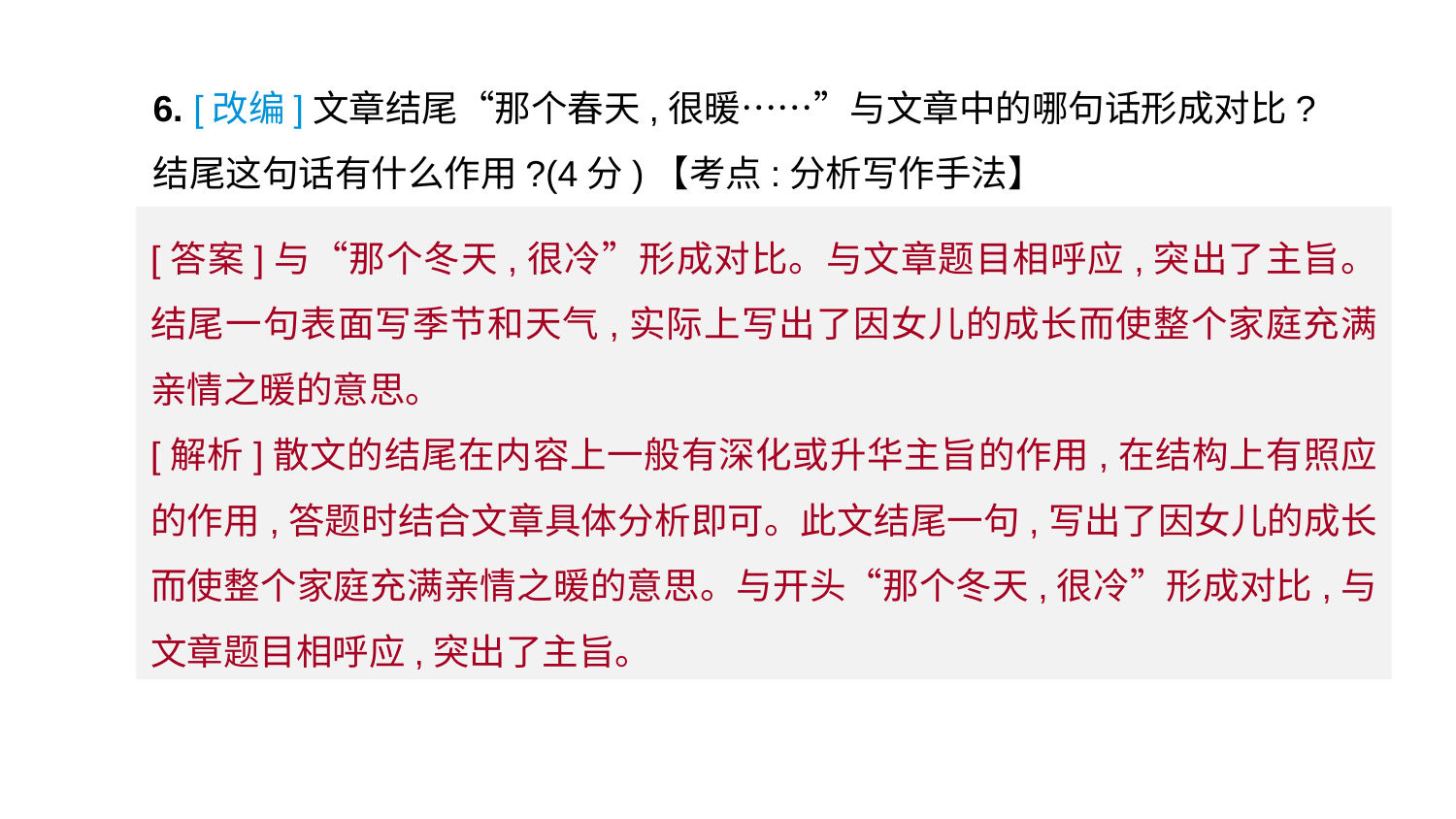

6. [改编]文章结尾“那个春天,很暖……”与文章中的哪句话形成对比?结尾这句话有什么作用?(4分)【考点:分析写作手法】
[答案]与“那个冬天,很冷”形成对比。与文章题目相呼应,突出了主旨。结尾一句表面写季节和天气,实际上写出了因女儿的成长而使整个家庭充满亲情之暖的意思。
[解析]散文的结尾在内容上一般有深化或升华主旨的作用,在结构上有照应的作用,答题时结合文章具体分析即可。此文结尾一句,写出了因女儿的成长而使整个家庭充满亲情之暖的意思。与开头“那个冬天,很冷”形成对比,与文章题目相呼应,突出了主旨。